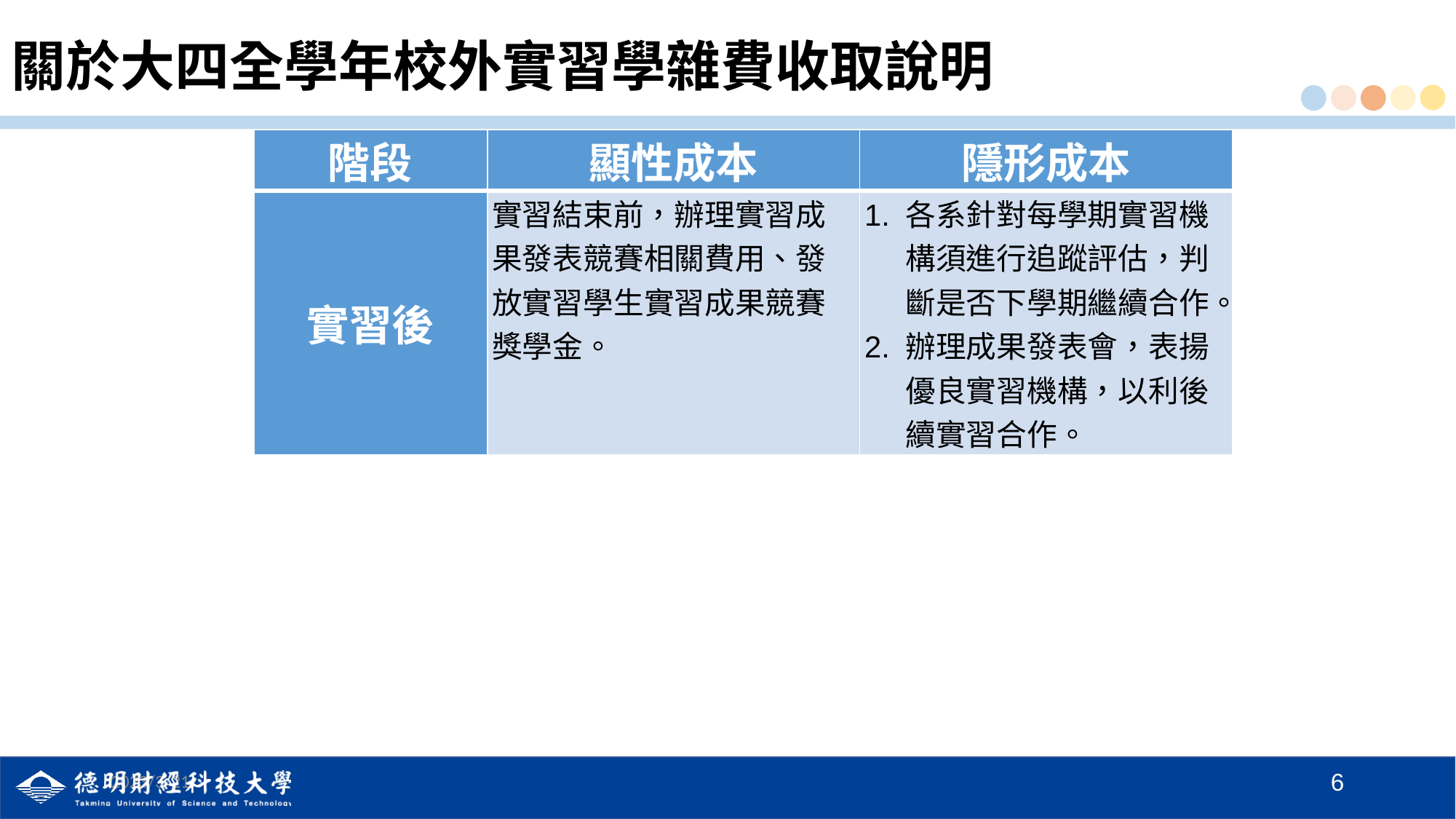

# 關於大四全學年校外實習學雜費收取說明
| 階段 | 顯性成本 | 隱形成本 |
| --- | --- | --- |
| 實習後 | 實習結束前，辦理實習成果發表競賽相關費用、發放實習學生實習成果競賽獎學金。 | 各系針對每學期實習機構須進行追蹤評估，判斷是否下學期繼續合作。 辦理成果發表會，表揚優良實習機構，以利後續實習合作。 |
6